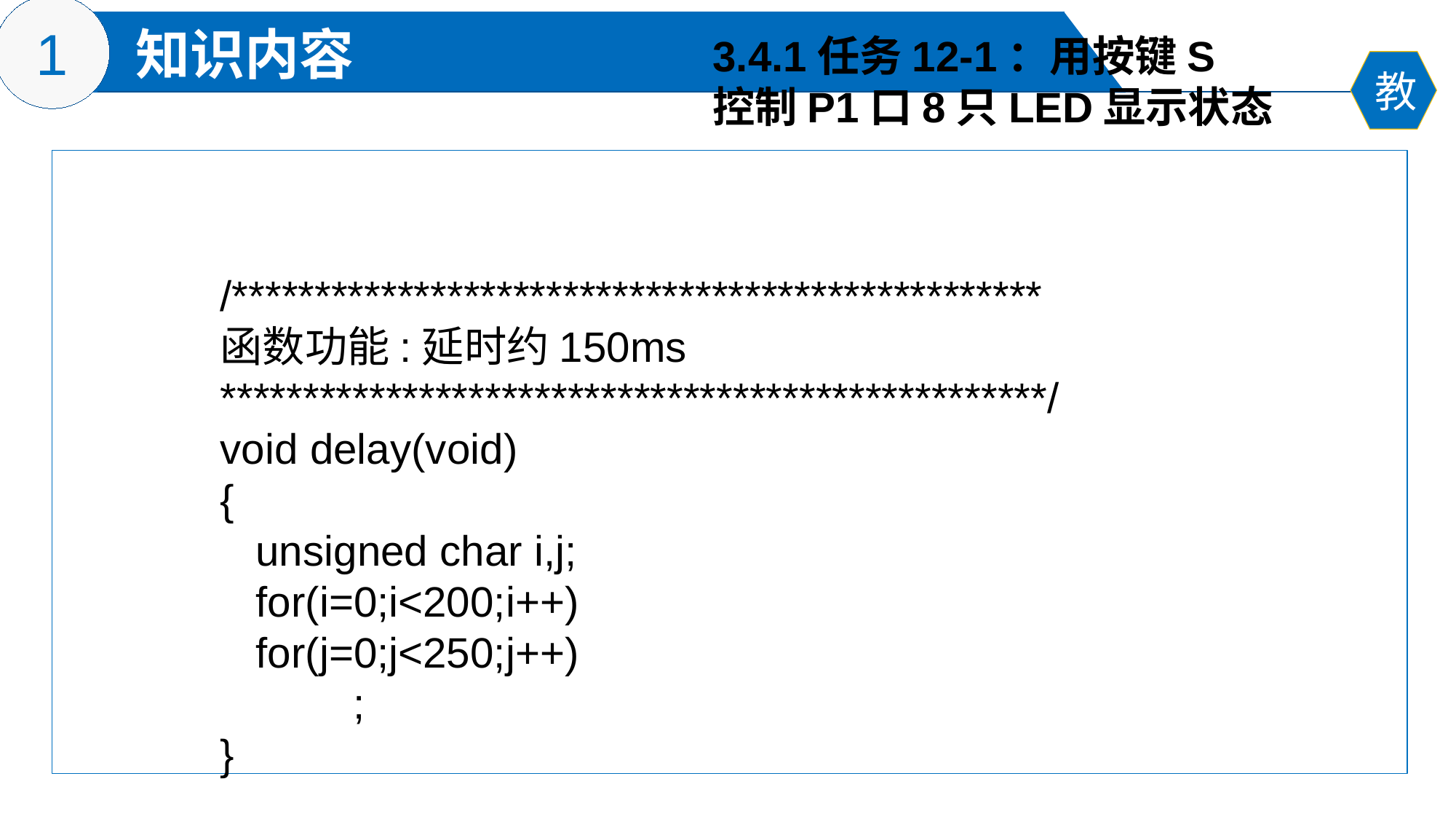

3.4.1任务12-1：用按键S
控制P1口8只LED显示状态
/*************************************************
函数功能:延时约150ms
**************************************************/
void delay(void)
{
   unsigned char i,j;
   for(i=0;i<200;i++)
   for(j=0;j<250;j++)
	  ;
}